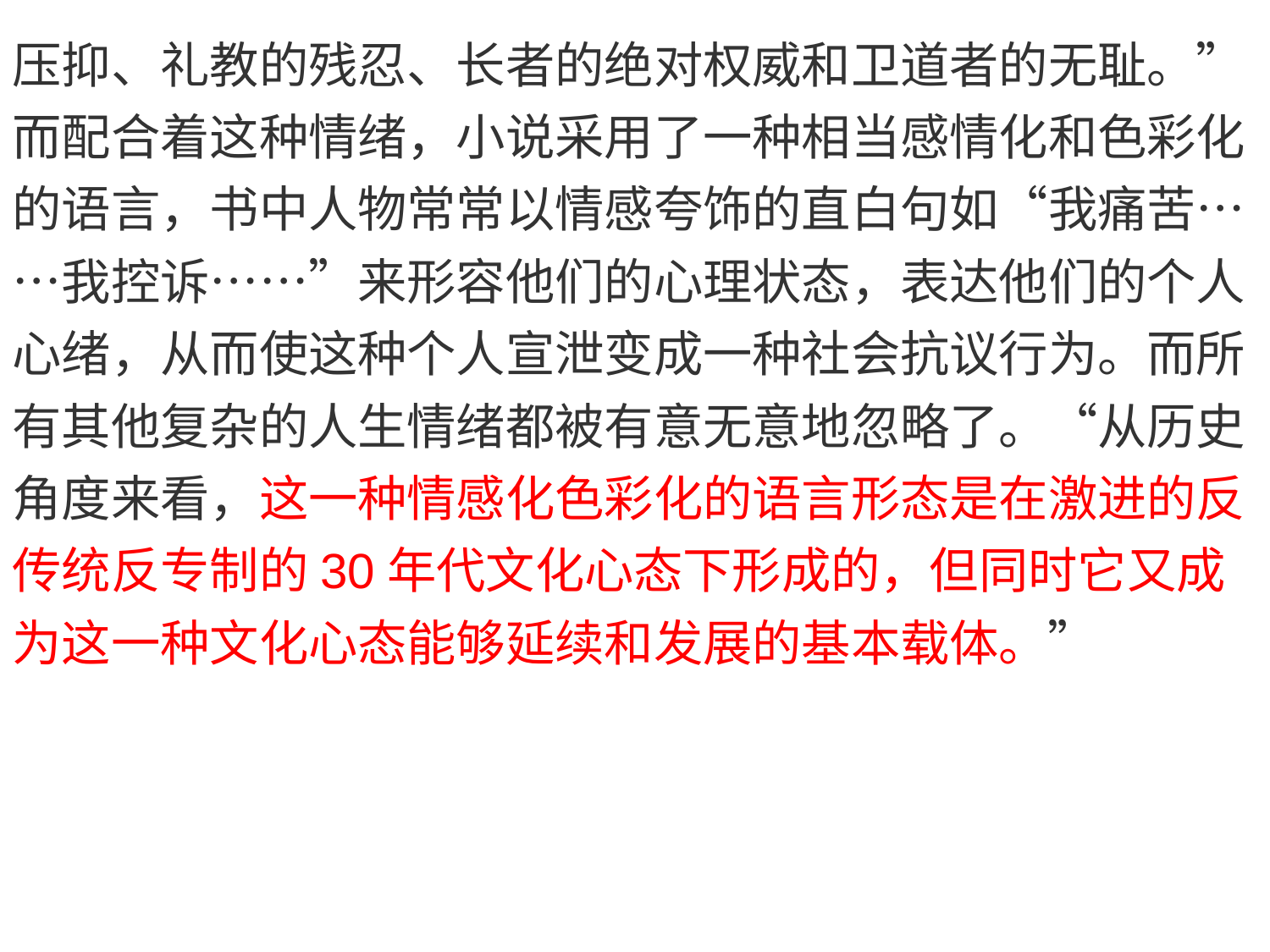

压抑、礼教的残忍、长者的绝对权威和卫道者的无耻。”而配合着这种情绪，小说采用了一种相当感情化和色彩化的语言，书中人物常常以情感夸饰的直白句如“我痛苦……我控诉……”来形容他们的心理状态，表达他们的个人心绪，从而使这种个人宣泄变成一种社会抗议行为。而所有其他复杂的人生情绪都被有意无意地忽略了。“从历史角度来看，这一种情感化色彩化的语言形态是在激进的反传统反专制的30年代文化心态下形成的，但同时它又成为这一种文化心态能够延续和发展的基本载体。”